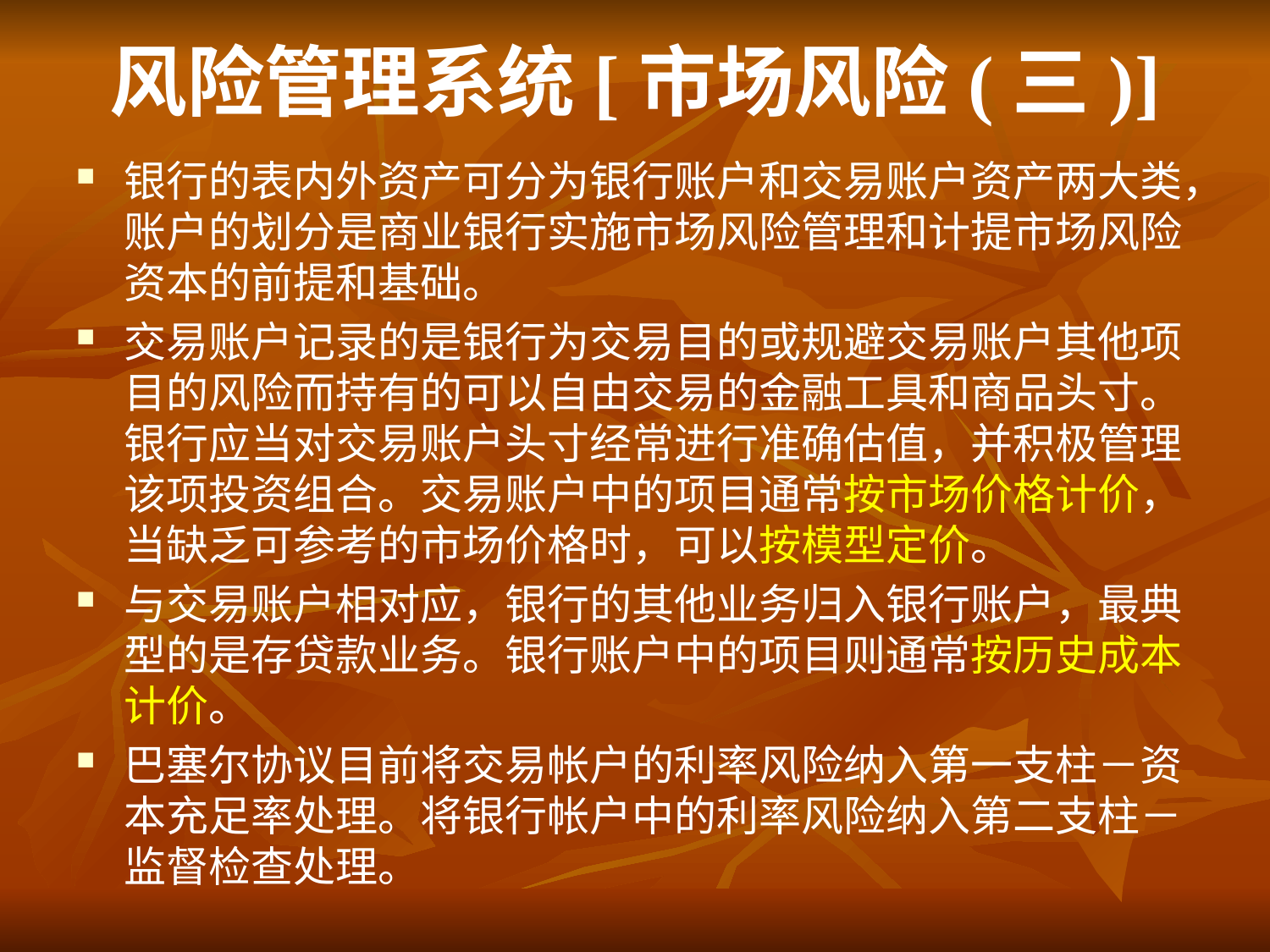

# 风险管理系统[市场风险(三)]
银行的表内外资产可分为银行账户和交易账户资产两大类，账户的划分是商业银行实施市场风险管理和计提市场风险资本的前提和基础。
交易账户记录的是银行为交易目的或规避交易账户其他项目的风险而持有的可以自由交易的金融工具和商品头寸。银行应当对交易账户头寸经常进行准确估值，并积极管理该项投资组合。交易账户中的项目通常按市场价格计价，当缺乏可参考的市场价格时，可以按模型定价。
与交易账户相对应，银行的其他业务归入银行账户，最典型的是存贷款业务。银行账户中的项目则通常按历史成本计价。
巴塞尔协议目前将交易帐户的利率风险纳入第一支柱－资本充足率处理。将银行帐户中的利率风险纳入第二支柱－监督检查处理。